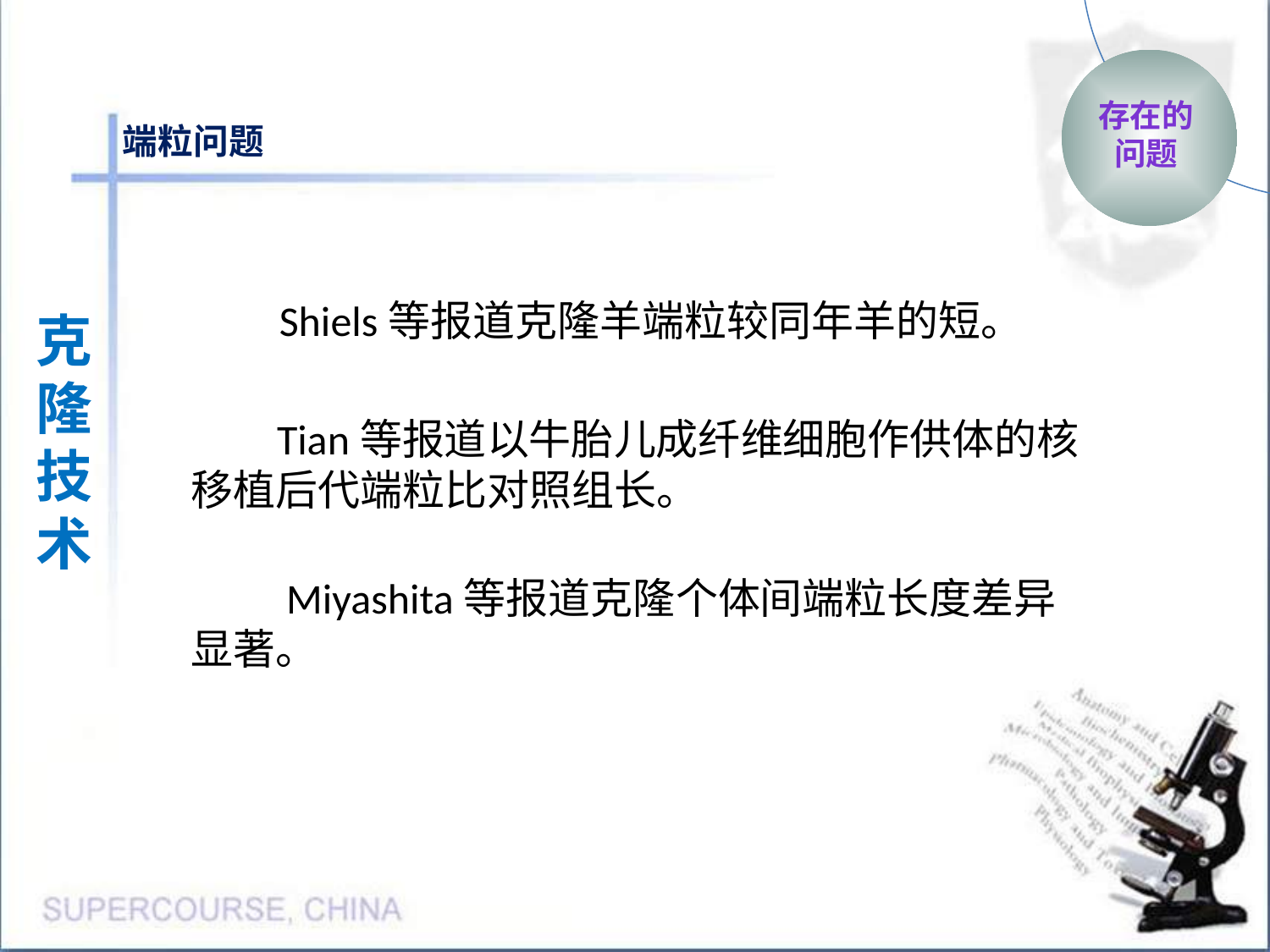

存在的问题
端粒问题
Shiels等报道克隆羊端粒较同年羊的短。
克隆
技术
         Tian等报道以牛胎儿成纤维细胞作供体的核移植后代端粒比对照组长。
          Miyashita等报道克隆个体间端粒长度差异显著。